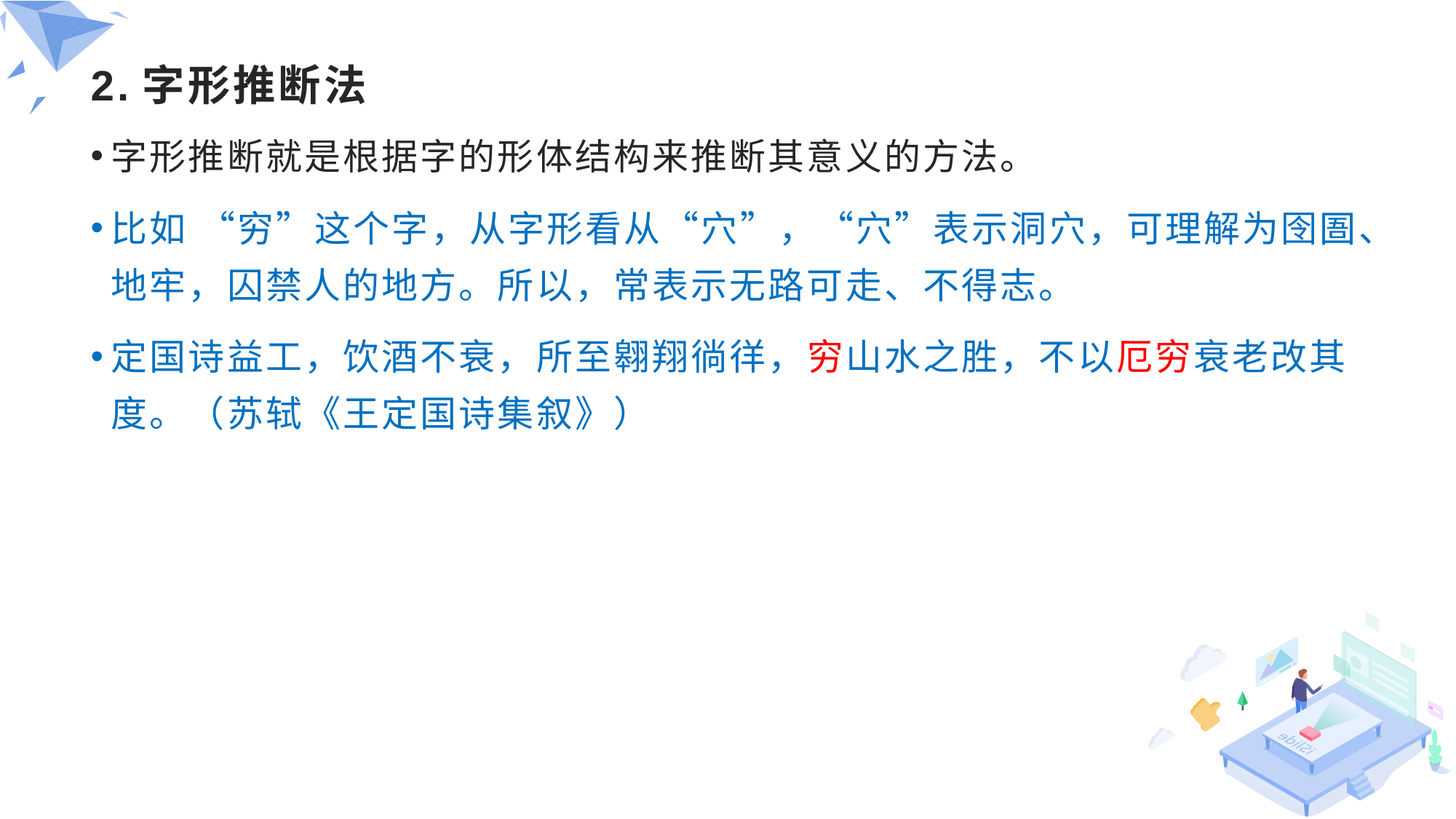

# 2.字形推断法
字形推断就是根据字的形体结构来推断其意义的方法。
比如 “穷”这个字，从字形看从“穴”，“穴”表示洞穴，可理解为囹圄、地牢，囚禁人的地方。所以，常表示无路可走、不得志。
定国诗益工，饮酒不衰，所至翱翔徜徉，穷山水之胜，不以厄穷衰老改其度。（苏轼《王定国诗集叙》）